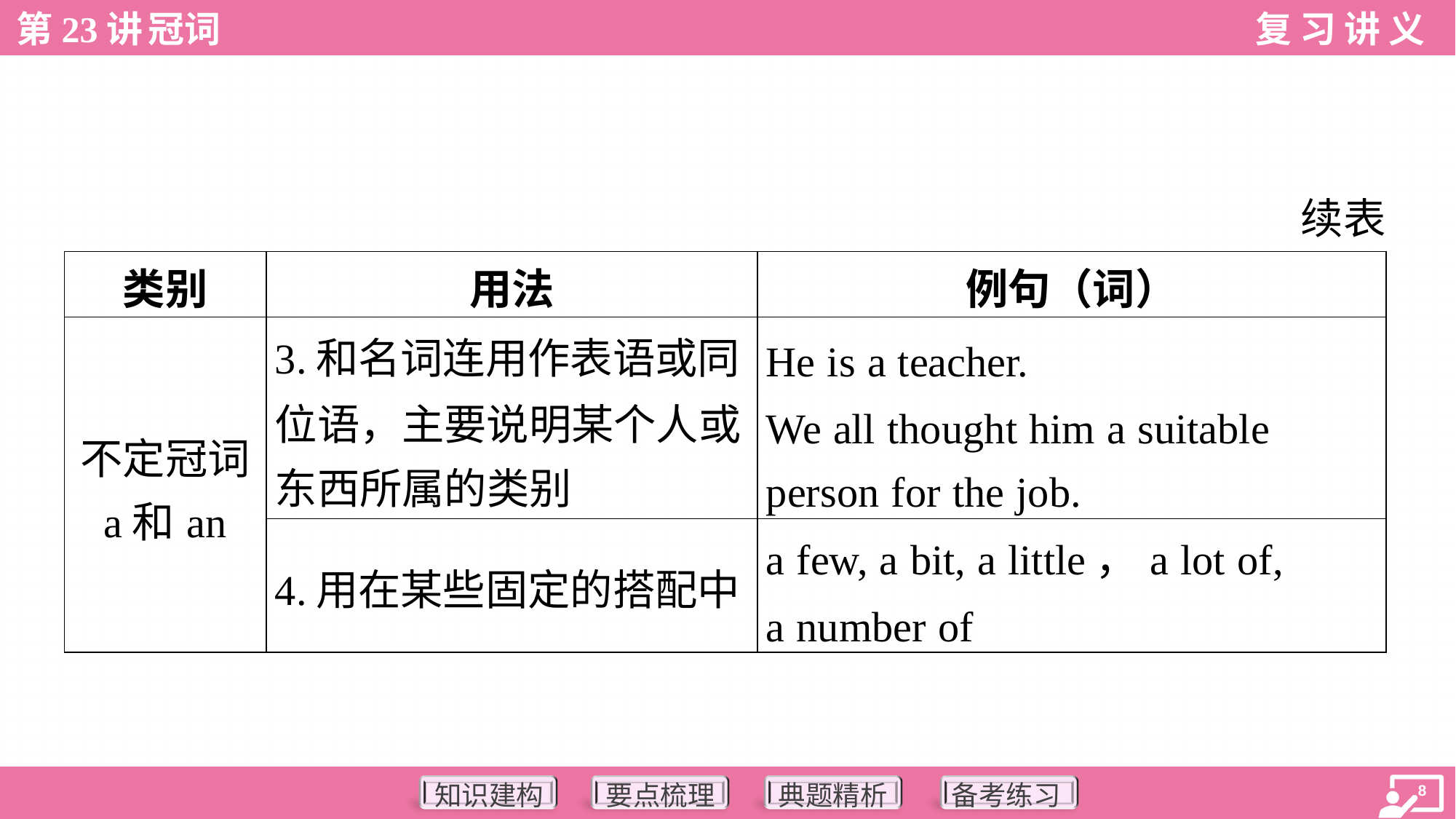

续表
| 类别 | 用法 | 例句（词） |
| --- | --- | --- |
| 不定冠词 a和an | 3.和名词连用作表语或同 位语，主要说明某个人或 东西所属的类别 | He is a teacher. We all thought him a suitable person for the job. |
|  | 4.用在某些固定的搭配中 | a few, a bit, a little，a lot of, a number of |